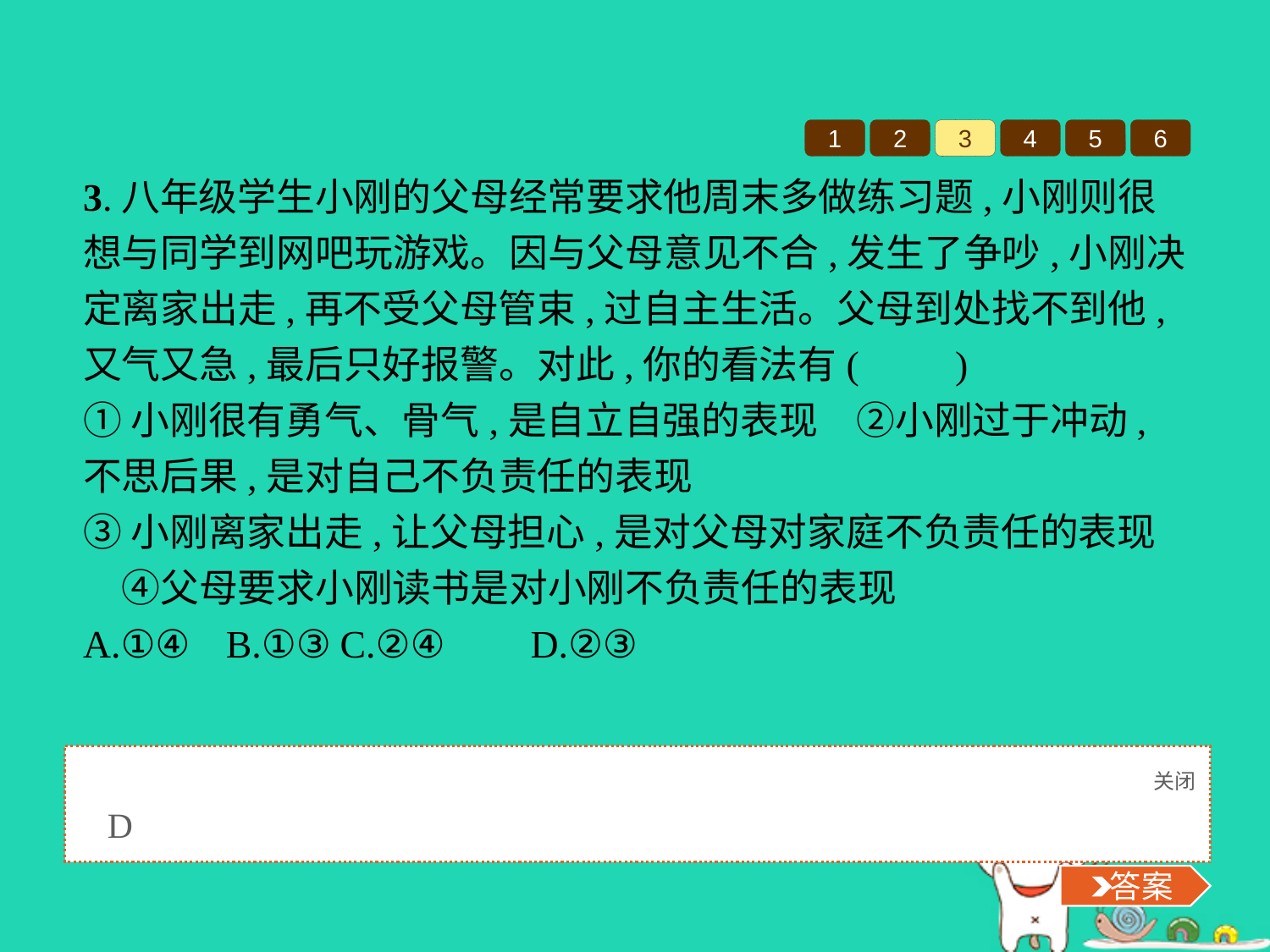

1
2
3
4
5
6
3.八年级学生小刚的父母经常要求他周末多做练习题,小刚则很想与同学到网吧玩游戏。因与父母意见不合,发生了争吵,小刚决定离家出走,再不受父母管束,过自主生活。父母到处找不到他,又气又急,最后只好报警。对此,你的看法有(　　)
①小刚很有勇气、骨气,是自立自强的表现　②小刚过于冲动,不思后果,是对自己不负责任的表现
③小刚离家出走,让父母担心,是对父母对家庭不负责任的表现　④父母要求小刚读书是对小刚不负责任的表现
A.①④	B.①③	C.②④	D.②③

关闭
  答案

D
  答案